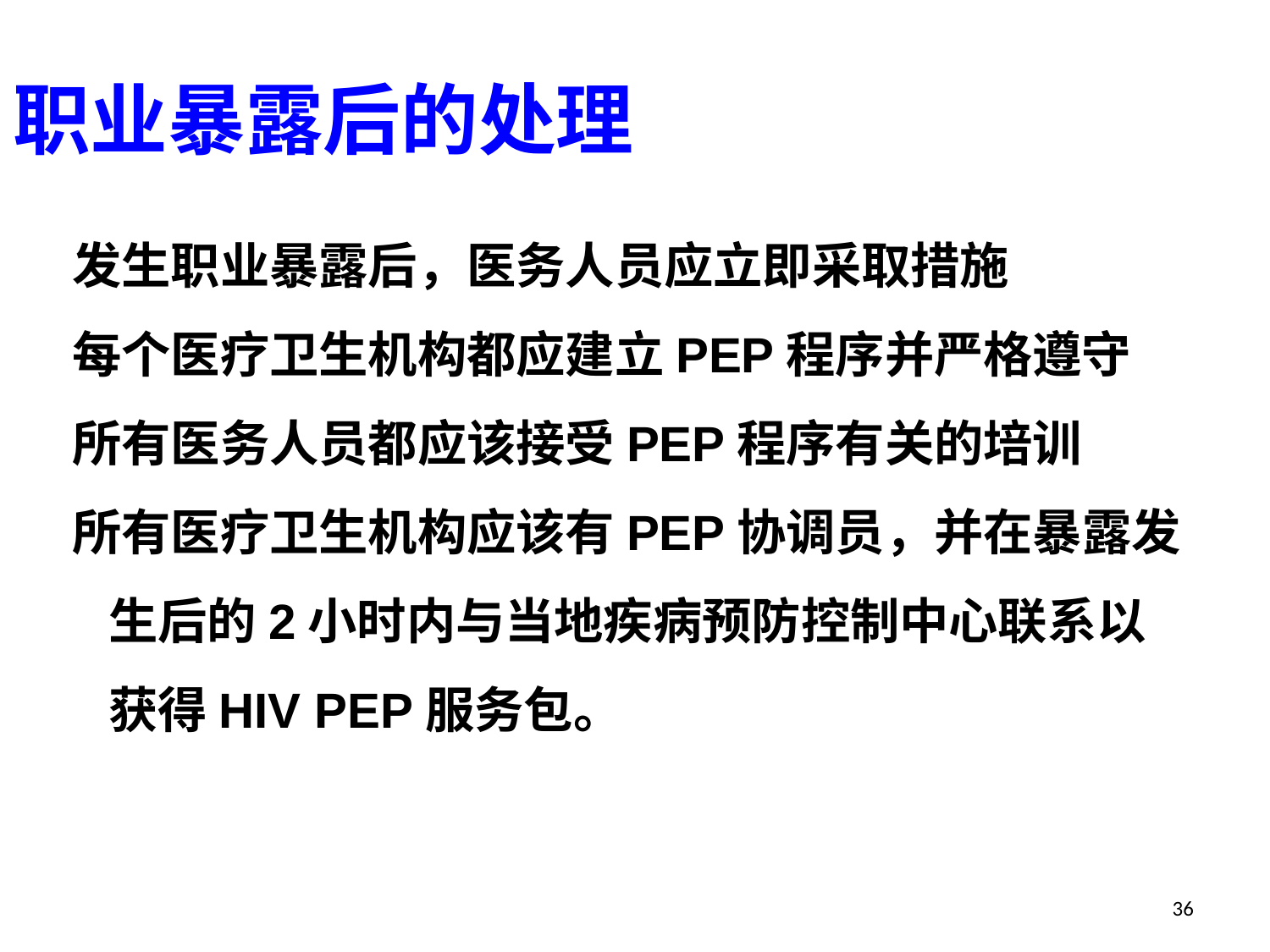

职业暴露后的处理
发生职业暴露后，医务人员应立即采取措施
每个医疗卫生机构都应建立PEP程序并严格遵守
所有医务人员都应该接受PEP程序有关的培训
所有医疗卫生机构应该有PEP协调员，并在暴露发生后的2小时内与当地疾病预防控制中心联系以获得HIV PEP服务包。
36